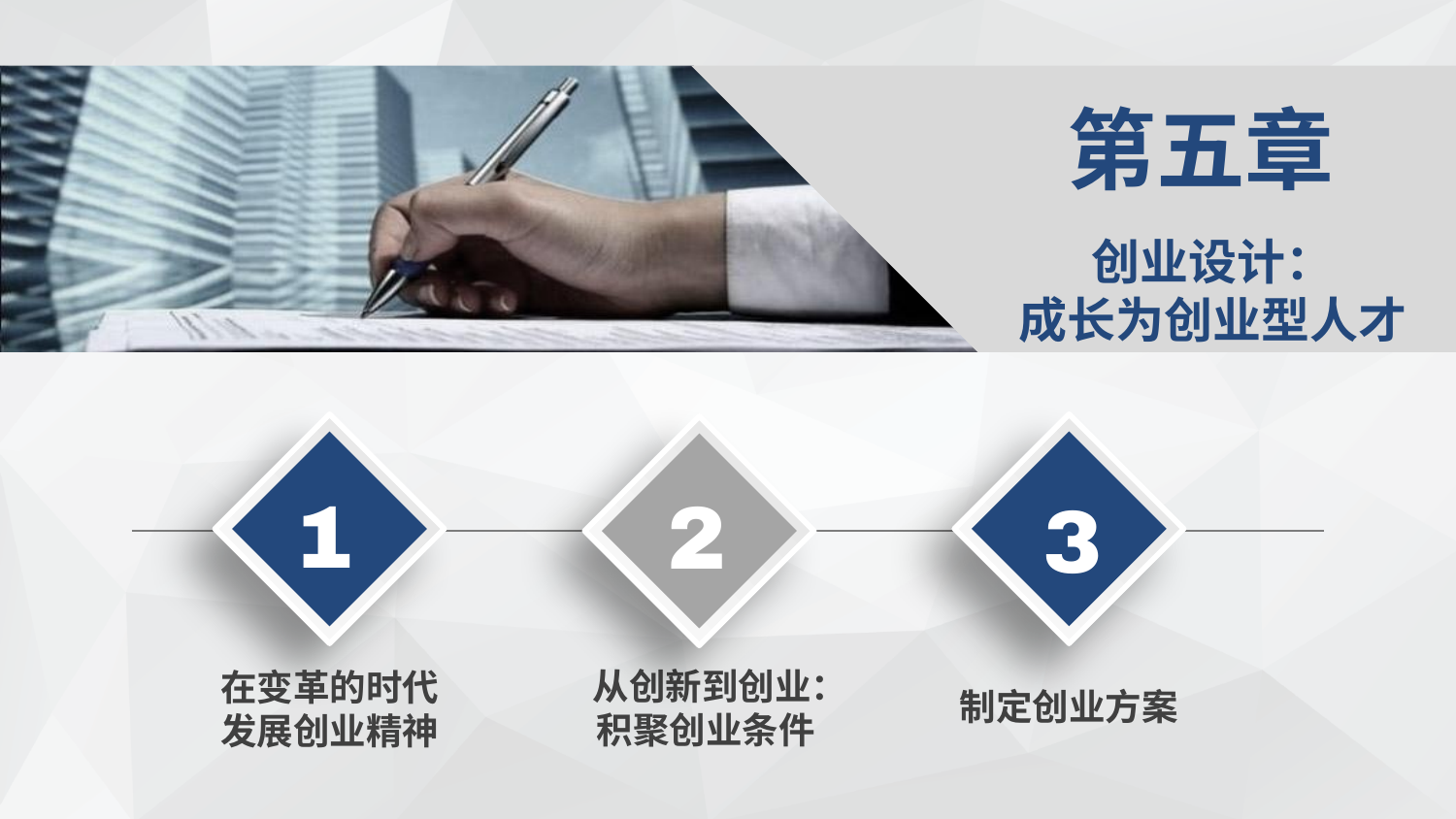

第五章
创业设计：
成长为创业型人才

1
2
3
从创新到创业： 积聚创业条件
在变革的时代发展创业精神
制定创业方案